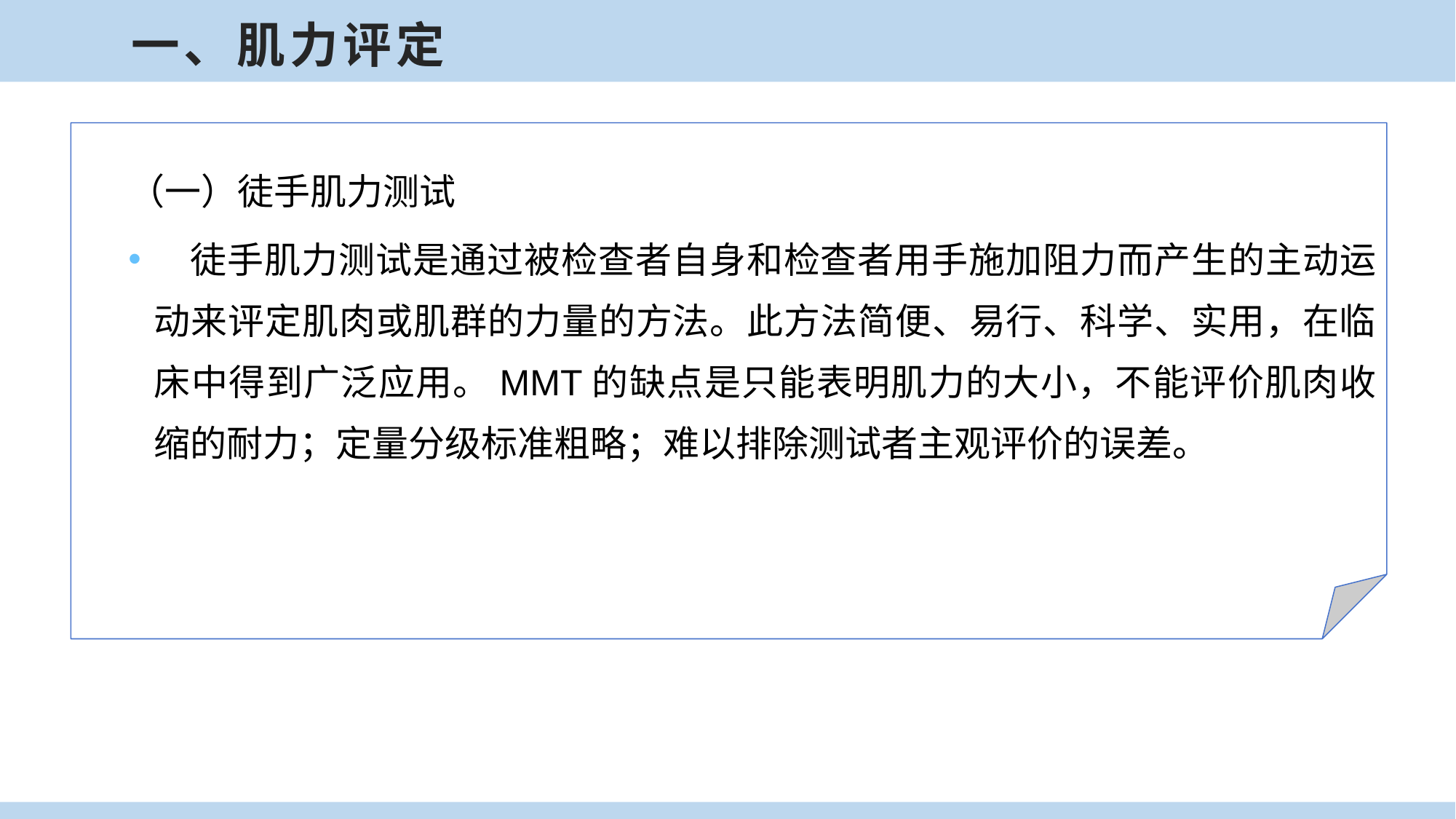

一、肌力评定

（一）徒手肌力测试
   徒手肌力测试是通过被检查者自身和检查者用手施加阻力而产生的主动运动来评定肌肉或肌群的力量的方法。此方法简便、易行、科学、实用，在临床中得到广泛应用。MMT的缺点是只能表明肌力的大小，不能评价肌肉收缩的耐力；定量分级标准粗略；难以排除测试者主观评价的误差。